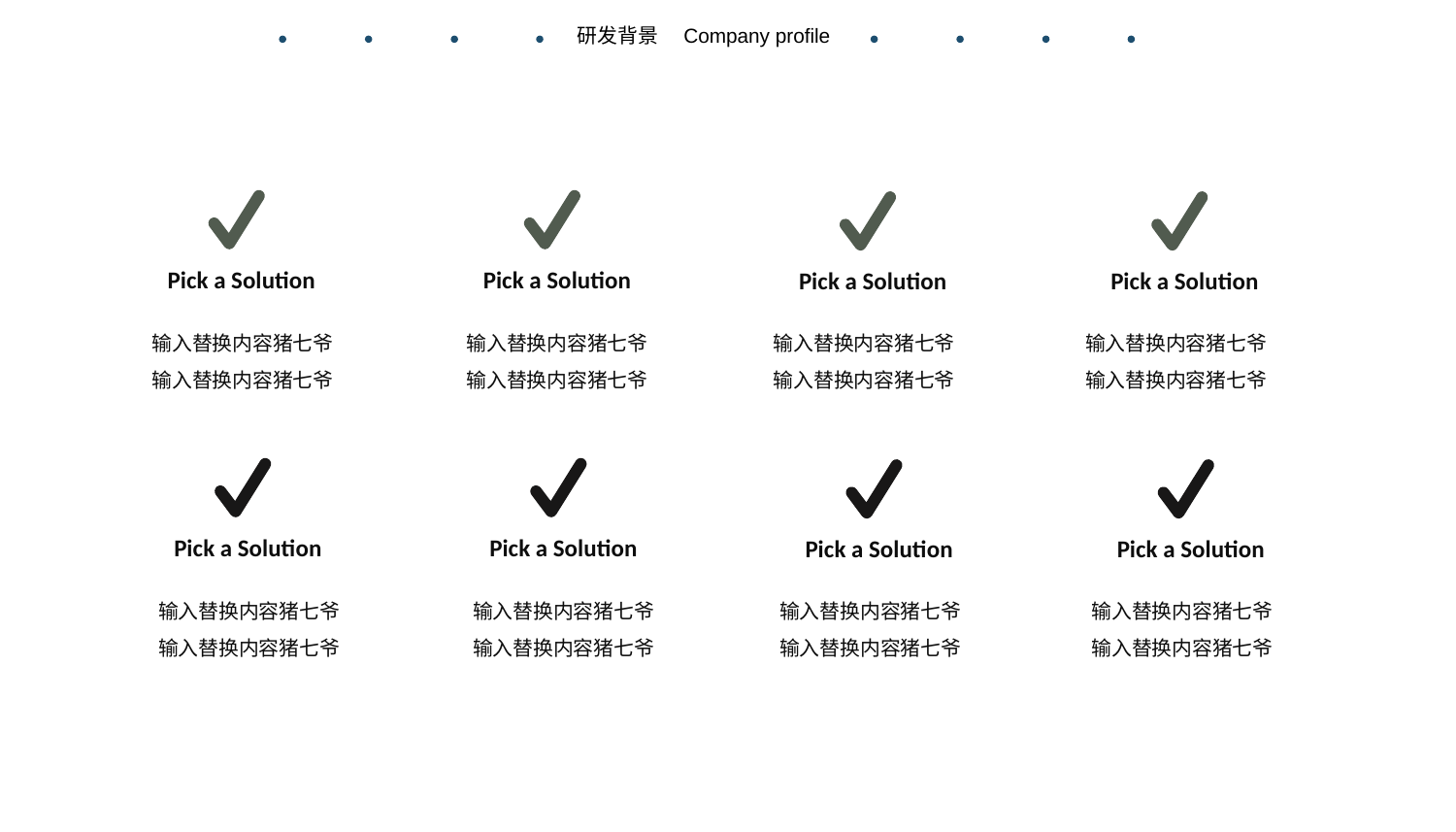

Company profile
研发背景

Pick a Solution

Pick a Solution

Pick a Solution

Pick a Solution
输入替换内容猪七爷
输入替换内容猪七爷
输入替换内容猪七爷
输入替换内容猪七爷
输入替换内容猪七爷
输入替换内容猪七爷
输入替换内容猪七爷
输入替换内容猪七爷

Pick a Solution

Pick a Solution

Pick a Solution

Pick a Solution
输入替换内容猪七爷
输入替换内容猪七爷
输入替换内容猪七爷
输入替换内容猪七爷
输入替换内容猪七爷
输入替换内容猪七爷
输入替换内容猪七爷
输入替换内容猪七爷